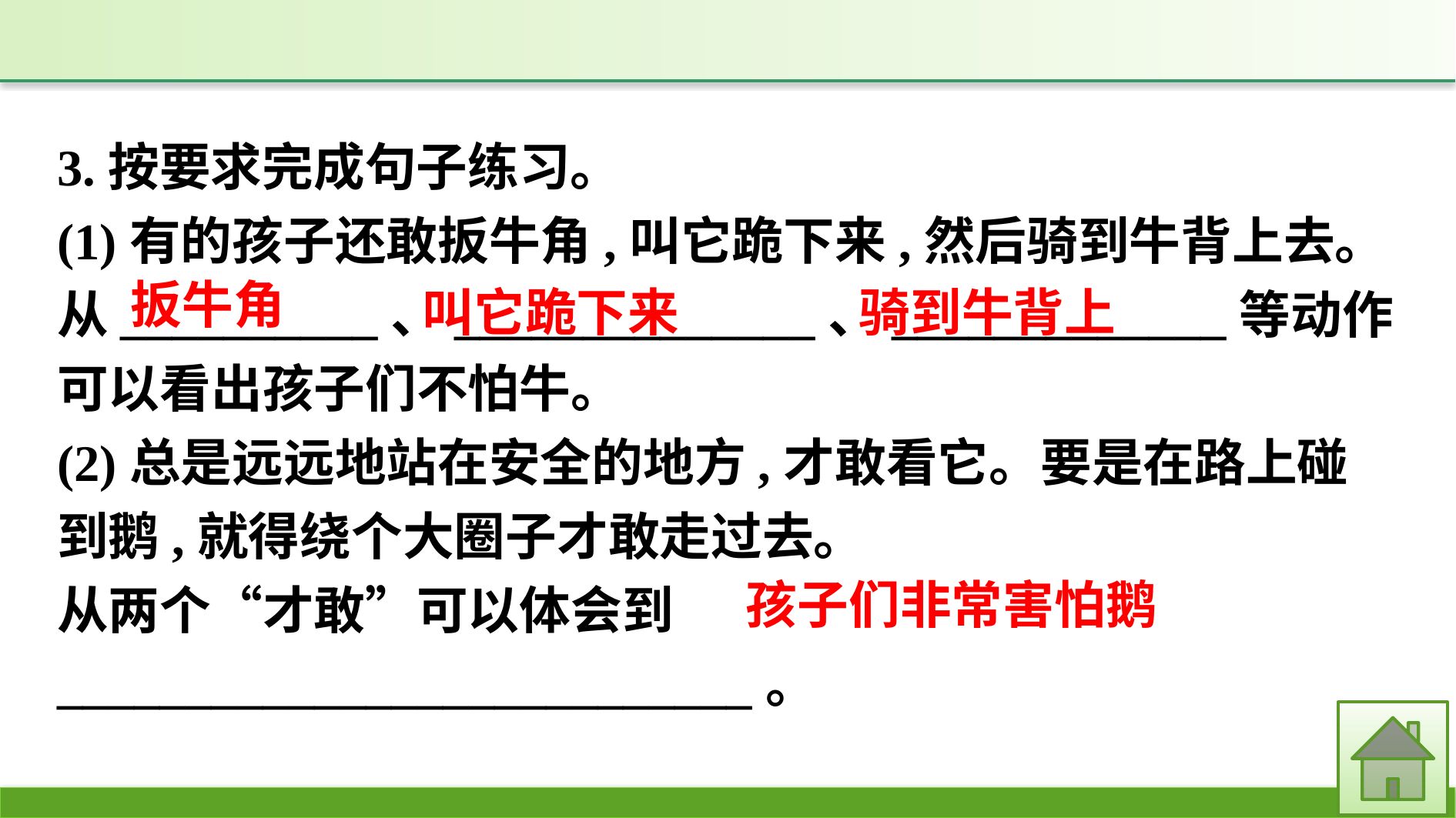

3.按要求完成句子练习。
(1)有的孩子还敢扳牛角,叫它跪下来,然后骑到牛背上去。
从__________、______________、_____________等动作可以看出孩子们不怕牛。
(2)总是远远地站在安全的地方,才敢看它。要是在路上碰到鹅,就得绕个大圈子才敢走过去。
从两个“才敢”可以体会到___________________________。
扳牛角
叫它跪下来
骑到牛背上
孩子们非常害怕鹅